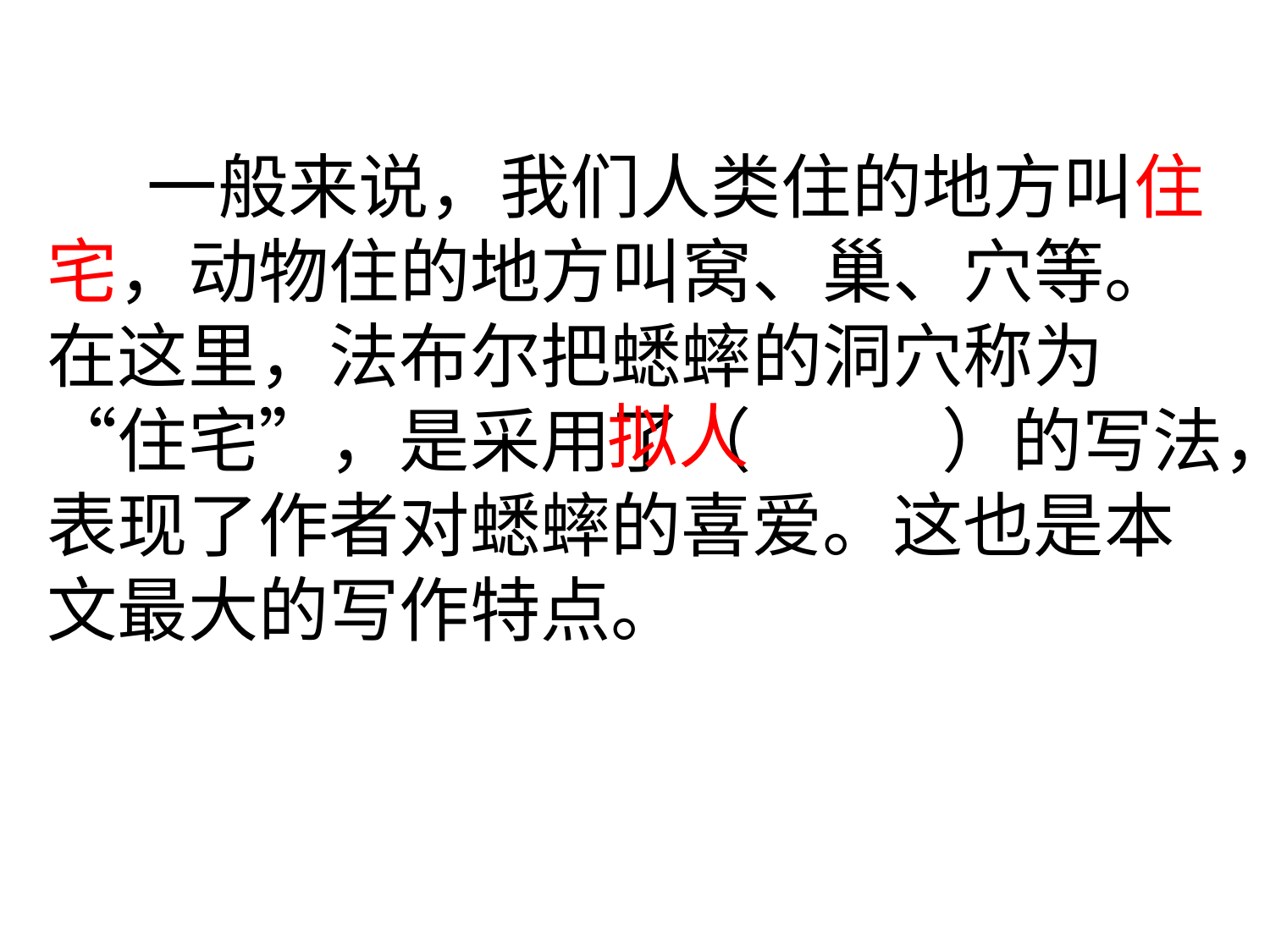

一般来说，我们人类住的地方叫住宅，动物住的地方叫窝、巢、穴等。在这里，法布尔把蟋蟀的洞穴称为“住宅”，是采用了（            ）的写法，表现了作者对蟋蟀的喜爱。这也是本文最大的写作特点。
拟人